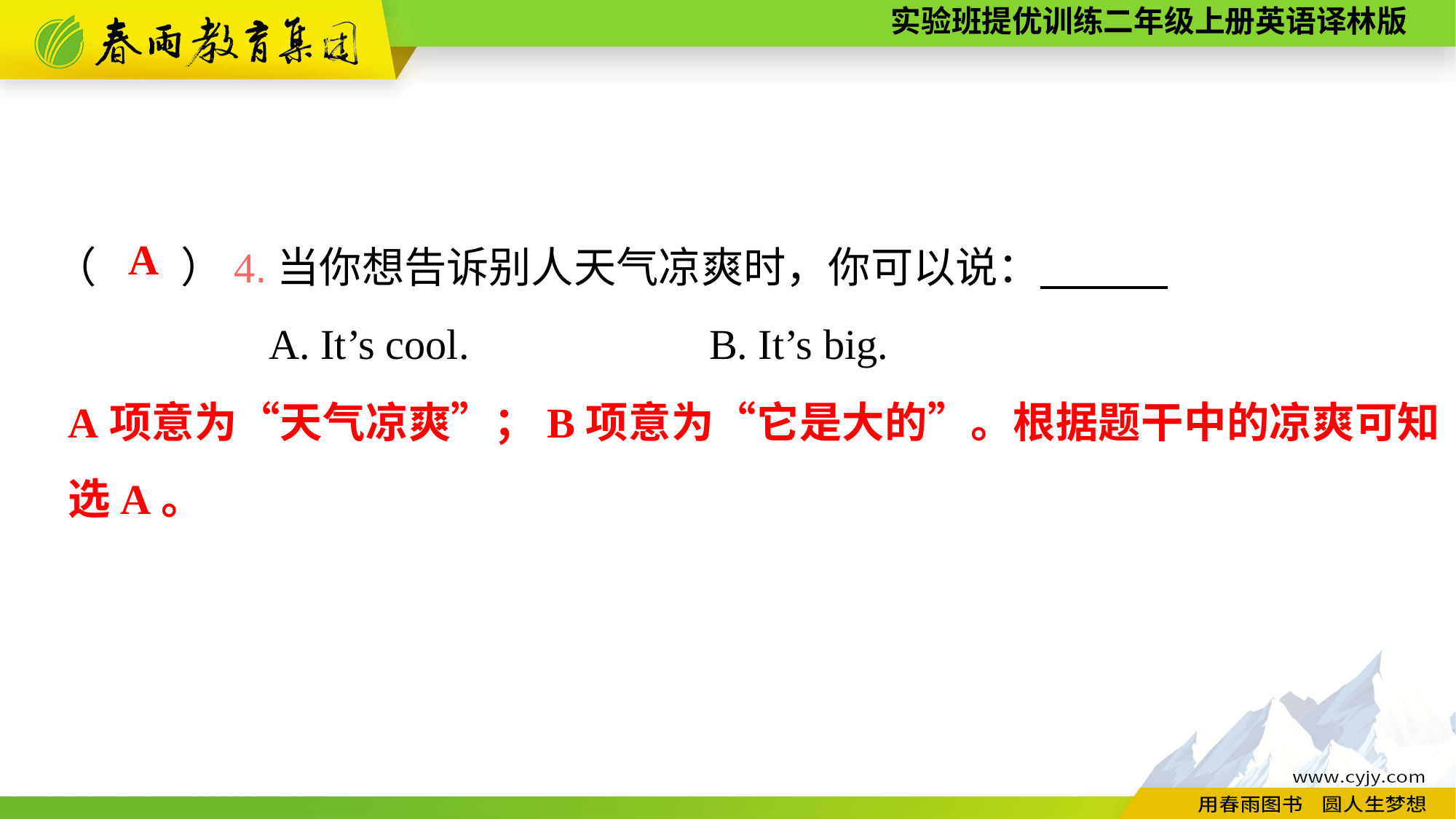

（　　）4.当你想告诉别人天气凉爽时，你可以说：
A. It’s cool.			B. It’s big.
A
A项意为“天气凉爽”；B项意为“它是大的”。根据题干中的凉爽可知选A。